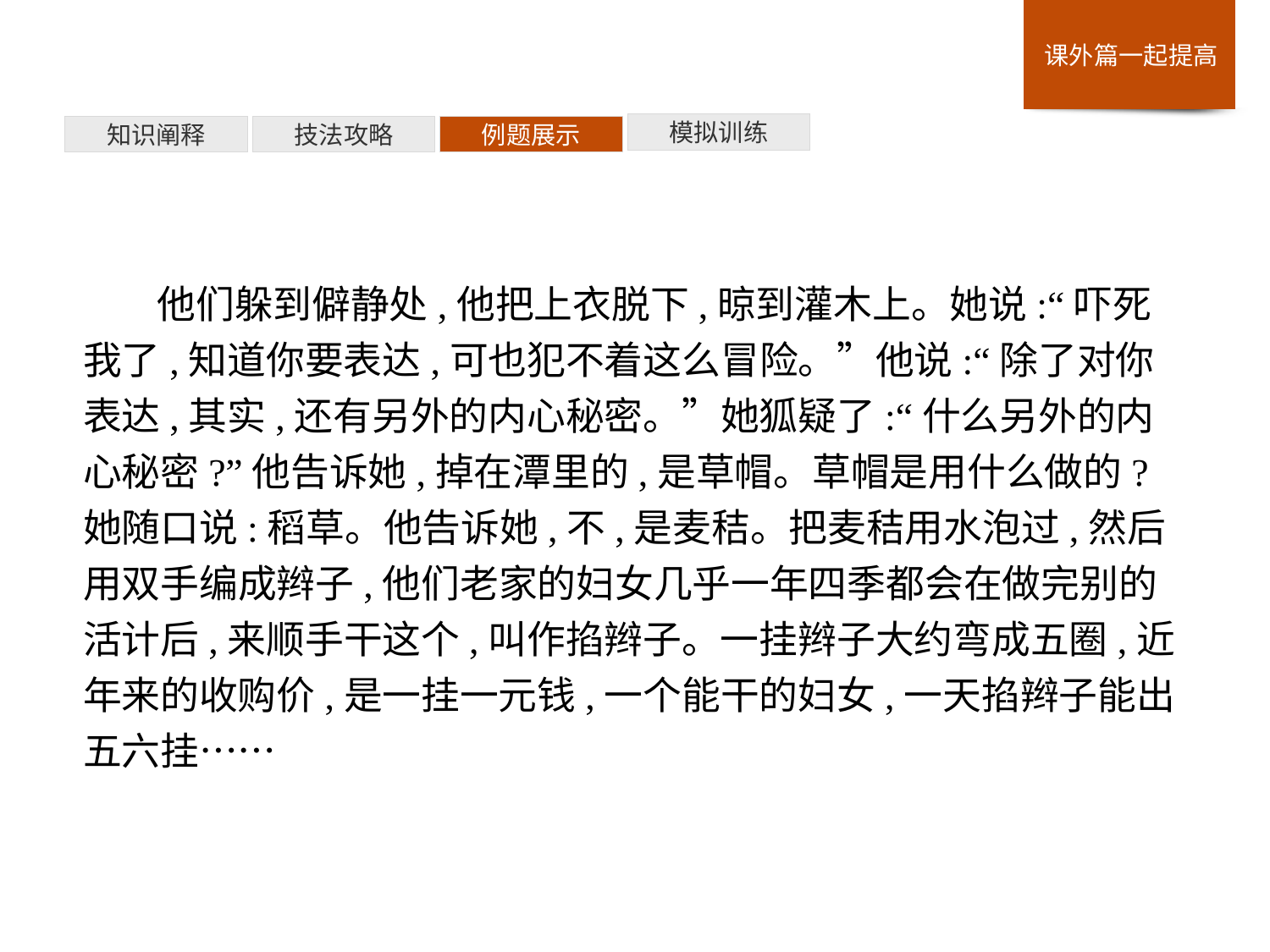

模拟训练
例题展示
技法攻略
知识阐释
他们躲到僻静处,他把上衣脱下,晾到灌木上。她说:“吓死我了,知道你要表达,可也犯不着这么冒险。”他说:“除了对你表达,其实,还有另外的内心秘密。”她狐疑了:“什么另外的内心秘密?”他告诉她,掉在潭里的,是草帽。草帽是用什么做的?她随口说:稻草。他告诉她,不,是麦秸。把麦秸用水泡过,然后用双手编成辫子,他们老家的妇女几乎一年四季都会在做完别的活计后,来顺手干这个,叫作掐辫子。一挂辫子大约弯成五圈,近年来的收购价,是一挂一元钱,一个能干的妇女,一天掐辫子能出五六挂……